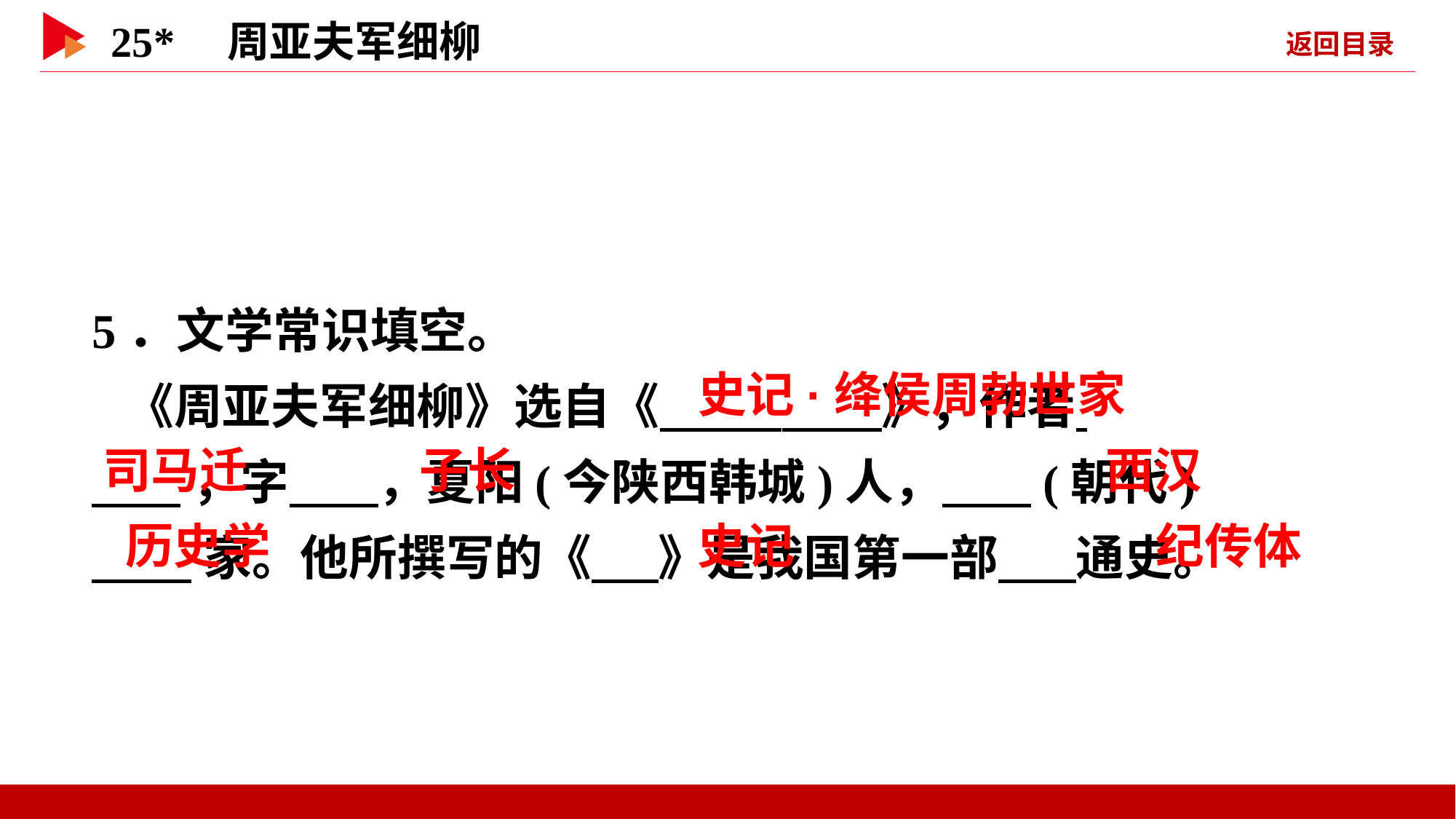

5．文学常识填空。
  《周亚夫军细柳》选自《                    》，作者
        ，字        ，夏阳(今陕西韩城)人，        (朝代)
         家。他所撰写的《      》是我国第一部       通史。
 史记·绛侯周勃世家
司马迁
 子长
 西汉
 历史学
 史记
 纪传体